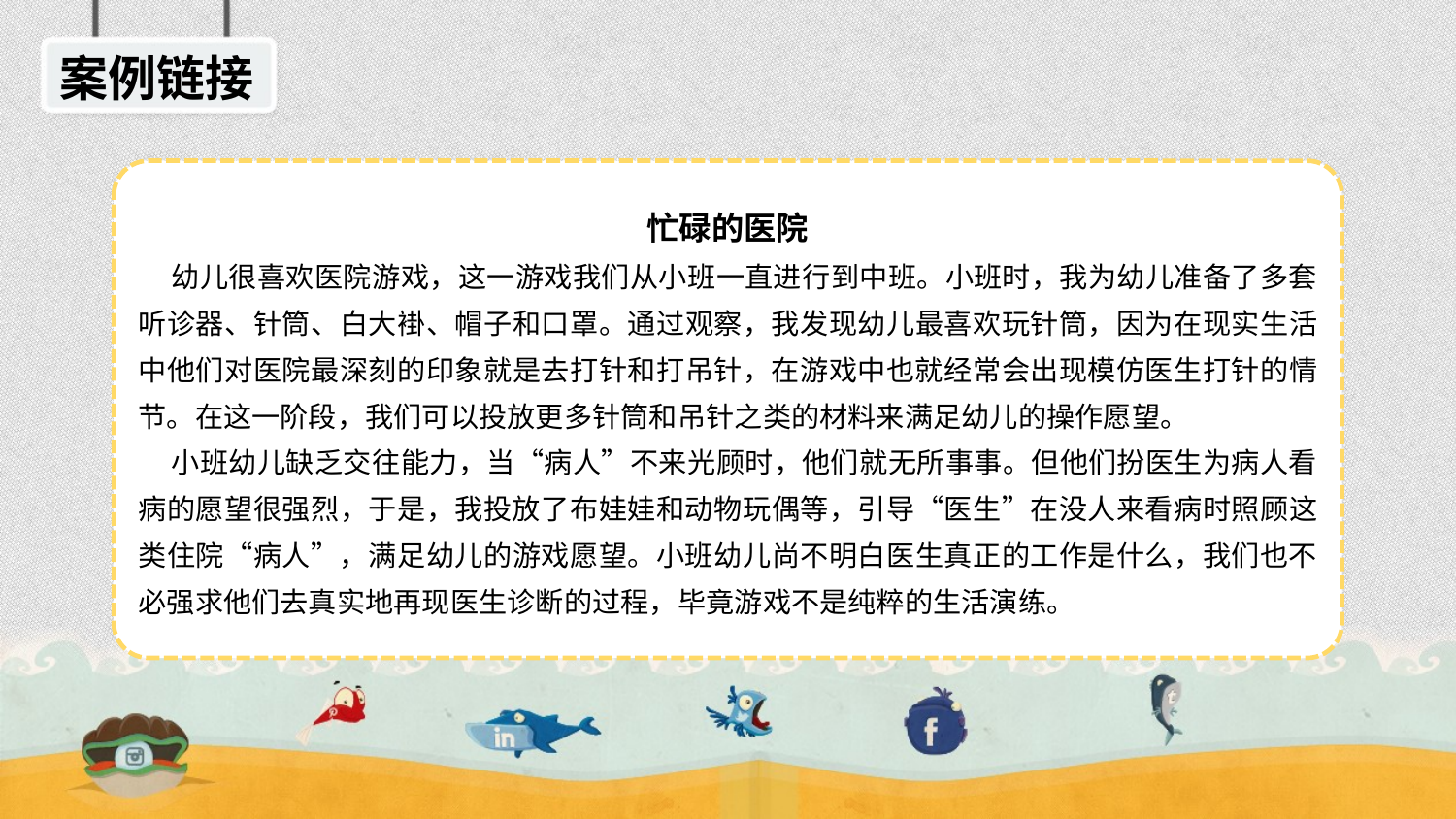

案例链接
忙碌的医院
    幼儿很喜欢医院游戏，这一游戏我们从小班一直进行到中班。小班时，我为幼儿准备了多套听诊器、针筒、白大褂、帽子和口罩。通过观察，我发现幼儿最喜欢玩针筒，因为在现实生活中他们对医院最深刻的印象就是去打针和打吊针，在游戏中也就经常会出现模仿医生打针的情节。在这一阶段，我们可以投放更多针筒和吊针之类的材料来满足幼儿的操作愿望。
    小班幼儿缺乏交往能力，当“病人”不来光顾时，他们就无所事事。但他们扮医生为病人看病的愿望很强烈，于是，我投放了布娃娃和动物玩偶等，引导“医生”在没人来看病时照顾这类住院“病人”，满足幼儿的游戏愿望。小班幼儿尚不明白医生真正的工作是什么，我们也不必强求他们去真实地再现医生诊断的过程，毕竟游戏不是纯粹的生活演练。